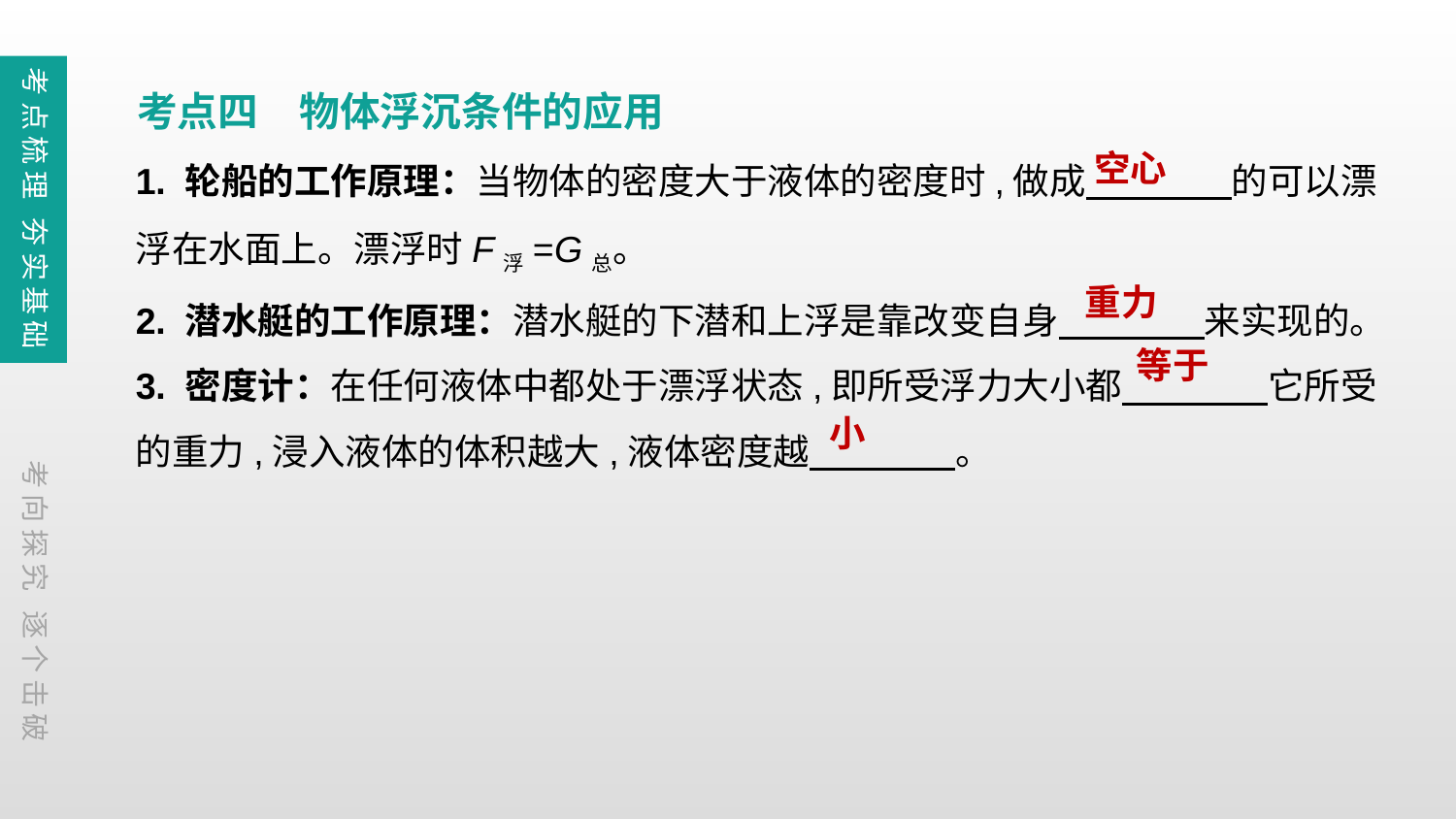

考点梳理 夯实基础
考点四　物体浮沉条件的应用
1. 轮船的工作原理：当物体的密度大于液体的密度时,做成　　　　的可以漂浮在水面上。漂浮时F浮=G总。
2. 潜水艇的工作原理：潜水艇的下潜和上浮是靠改变自身　　　　来实现的。
3. 密度计：在任何液体中都处于漂浮状态,即所受浮力大小都　　　　它所受的重力,浸入液体的体积越大,液体密度越　　　　。
空心
重力
等于
小
考向探究 逐个击破